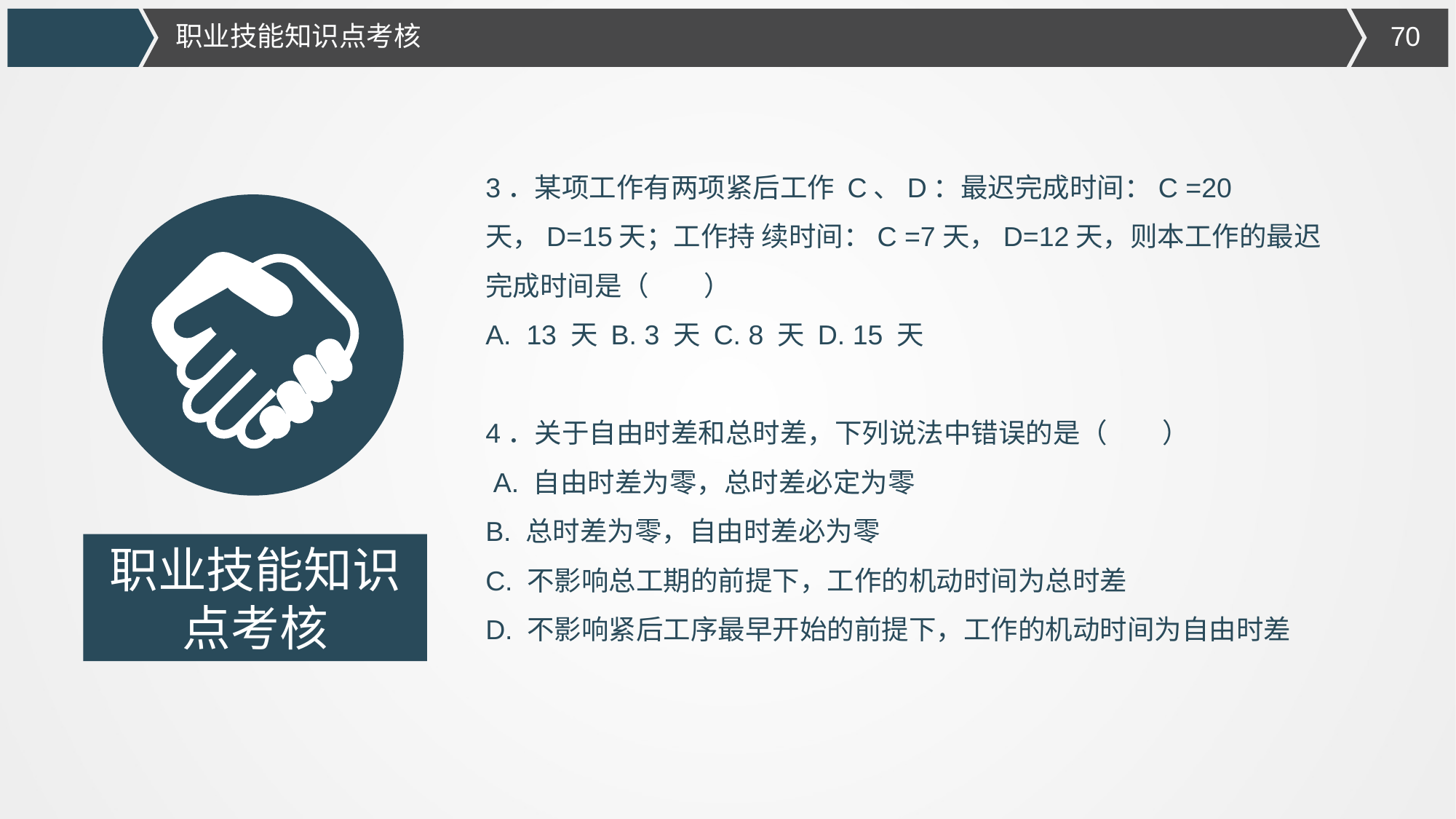

职业技能知识点考核
3．某项工作有两项紧后工作 C、D：最迟完成时间：C =20天，D=15天；工作持 续时间：C =7天，D=12天，则本工作的最迟完成时间是（　　）
13 天 B. 3 天 C. 8 天 D. 15 天

4．关于自由时差和总时差，下列说法中错误的是（　　）
 A. 自由时差为零，总时差必定为零
B. 总时差为零，自由时差必为零
C. 不影响总工期的前提下，工作的机动时间为总时差
D. 不影响紧后工序最早开始的前提下，工作的机动时间为自由时差

职业技能知识点考核